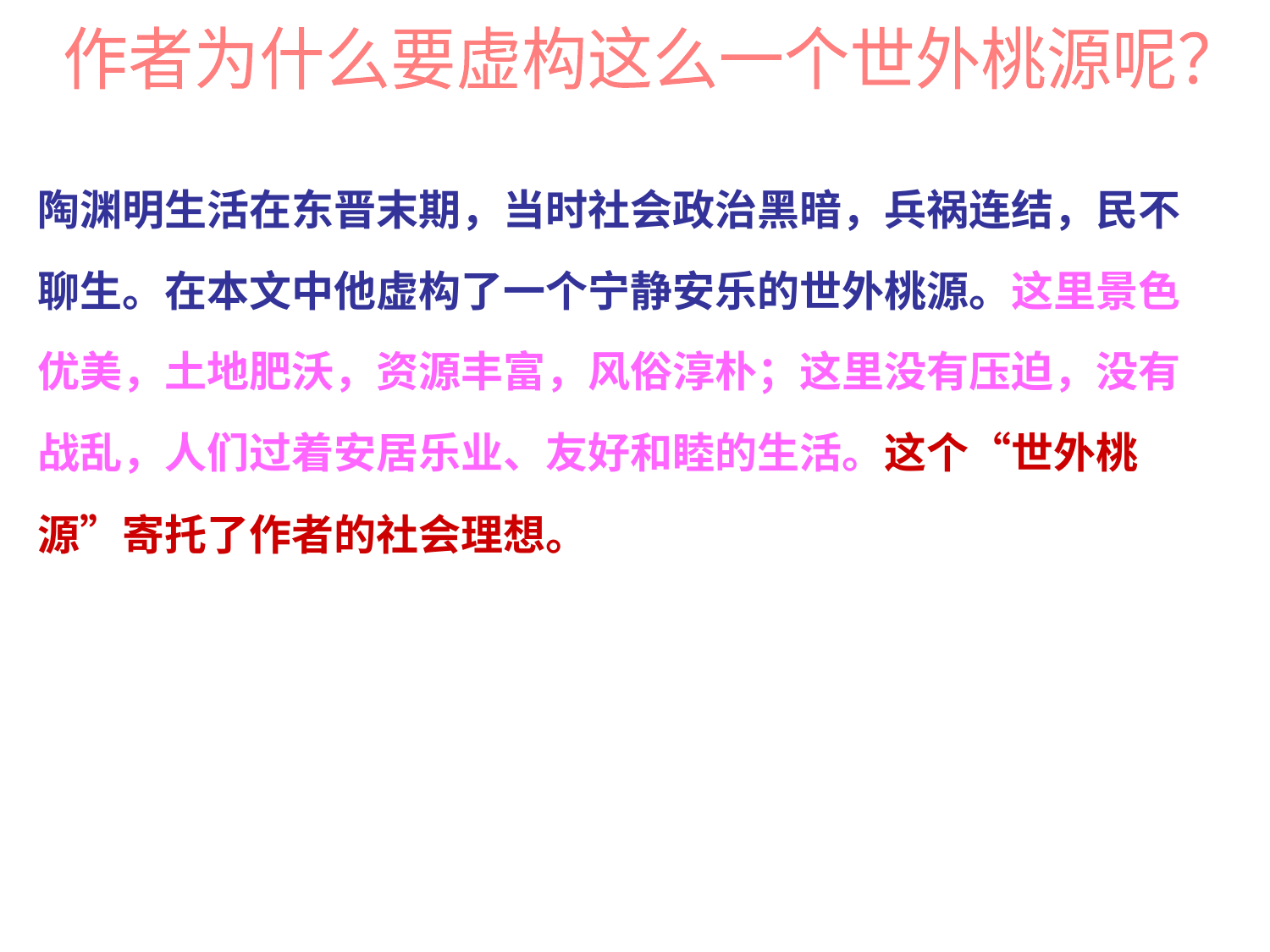

作者为什么要虚构这么一个世外桃源呢？
陶渊明生活在东晋末期，当时社会政治黑暗，兵祸连结，民不聊生。在本文中他虚构了一个宁静安乐的世外桃源。这里景色优美，土地肥沃，资源丰富，风俗淳朴；这里没有压迫，没有战乱，人们过着安居乐业、友好和睦的生活。这个“世外桃源”寄托了作者的社会理想。